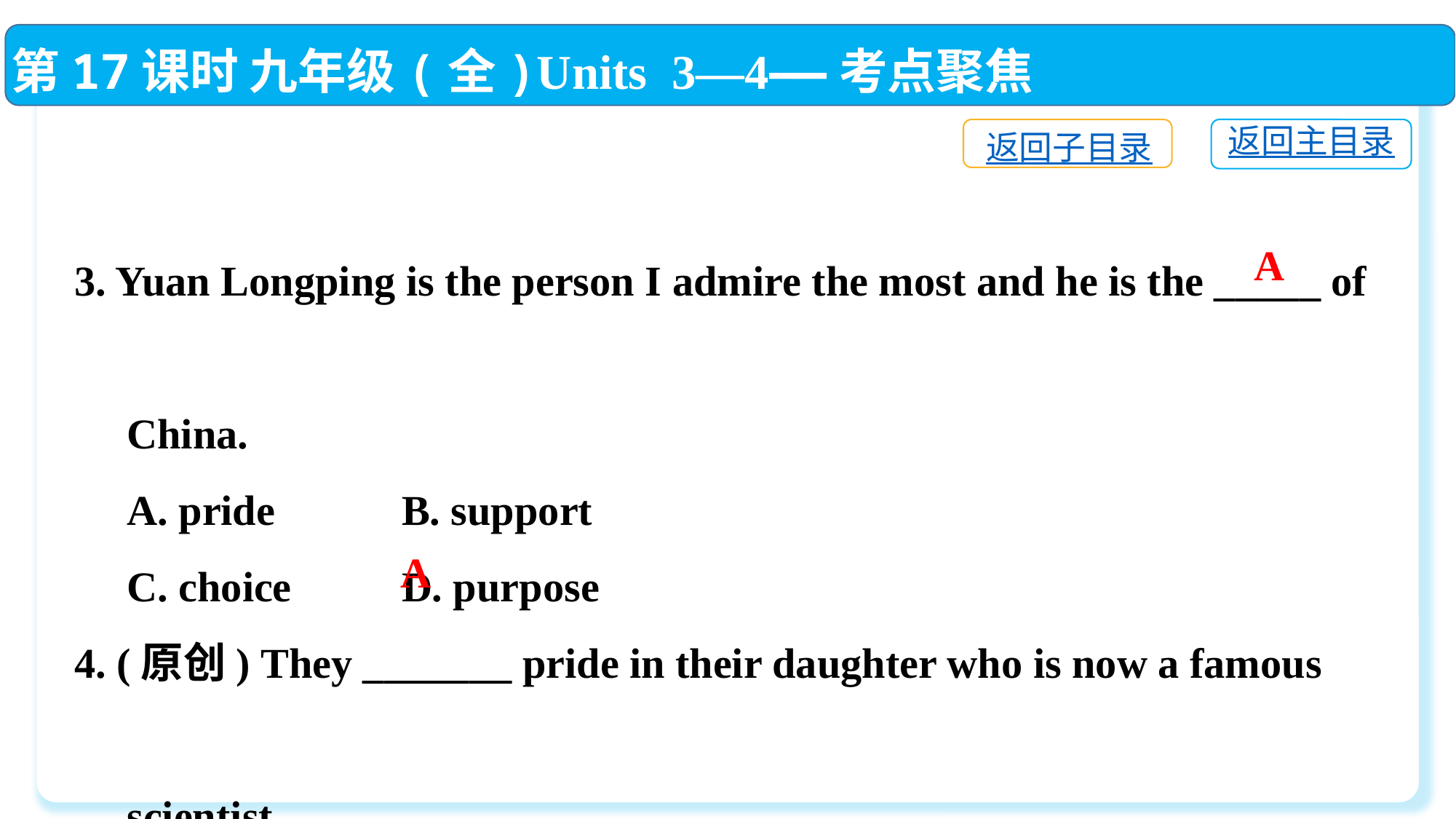

第17课时 九年级(全)Units  3—4——考点聚焦

返回主目录

返回子目录

3. Yuan Longping is the person I admire the most and he is the _____ of
     China.
     A. pride　　 	B. support
     C. choice　　	D. purpose
4. (原创) They _______ pride in their daughter who is now a famous
     scientist.
      A. take	       B. bring           C. carry	   D. are
A
 A